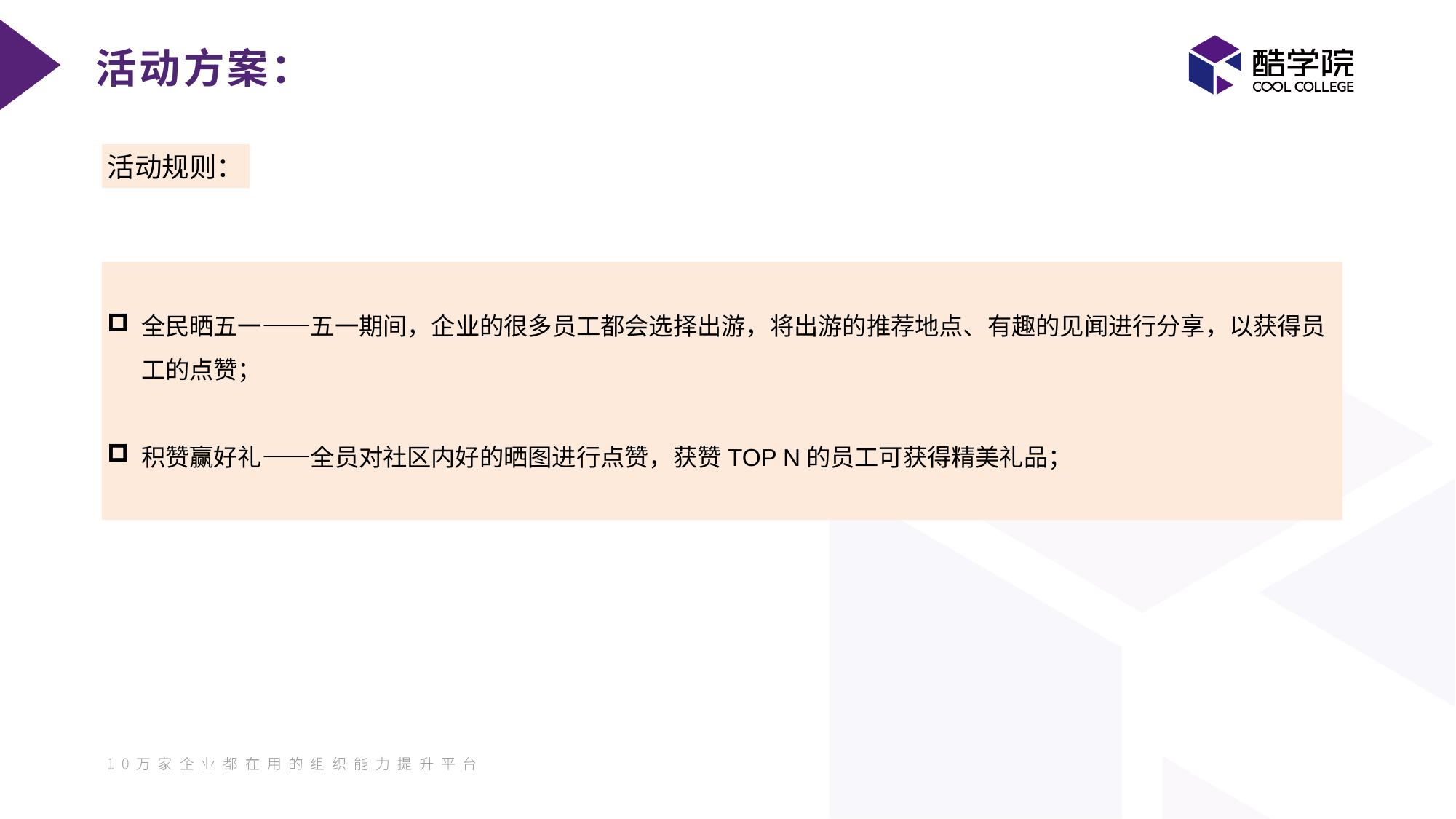

活动方案：
活动规则：

全民晒五一——五一期间，企业的很多员工都会选择出游，将出游的推荐地点、有趣的见闻进行分享，以获得员工的点赞；

积赞赢好礼——全员对社区内好的晒图进行点赞，获赞TOP N的员工可获得精美礼品；